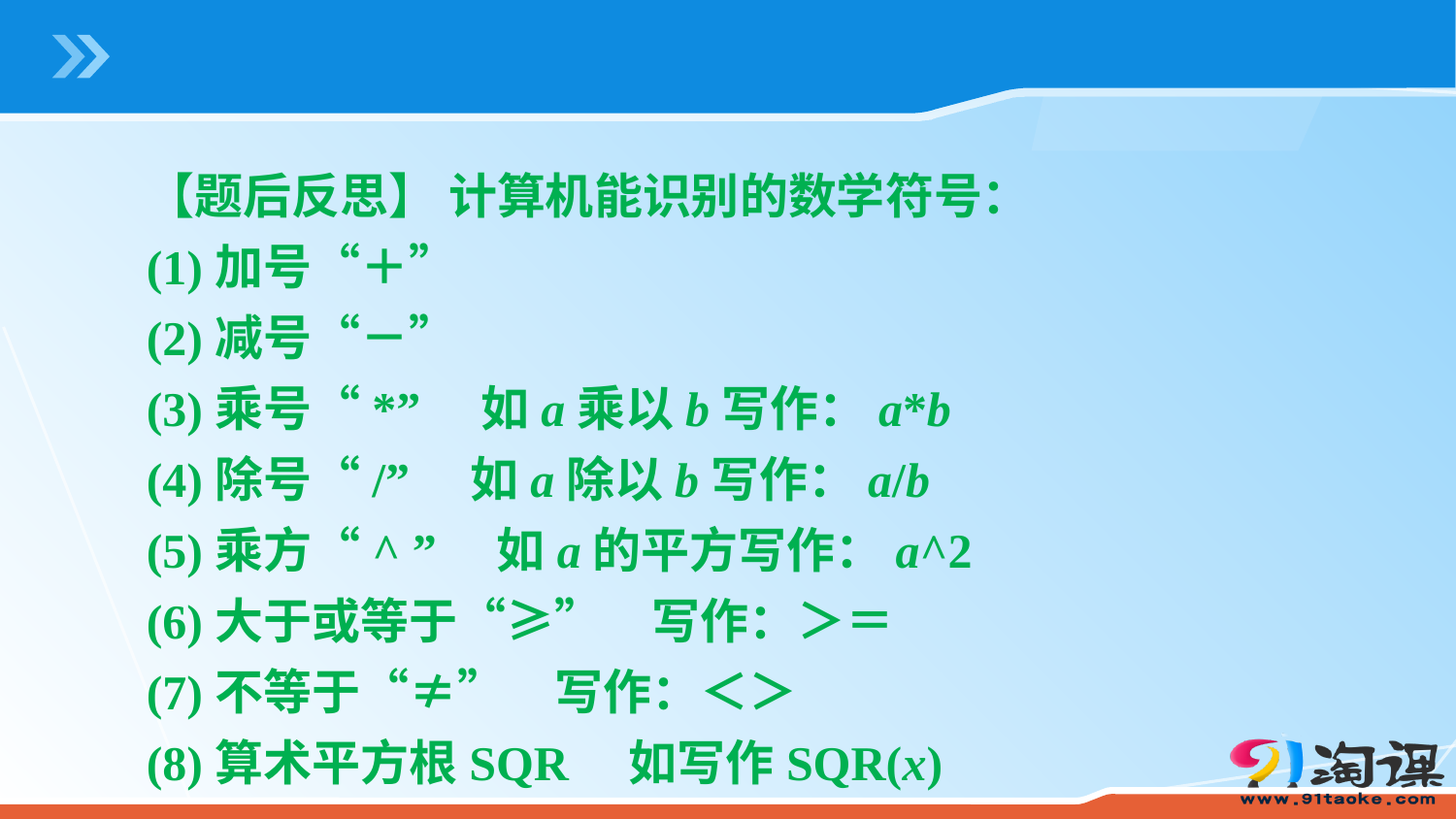

【题后反思】 计算机能识别的数学符号：
(1)加号“＋”
(2)减号“－”
(3)乘号“*”　如a乘以b写作：a*b
(4)除号“/”　如a除以b写作：a/b
(5)乘方“^ ”　如a的平方写作：a^2
(6)大于或等于“≥”　写作：＞＝
(7)不等于“≠”　写作：＜＞
(8)算术平方根SQR　如写作SQR(x)